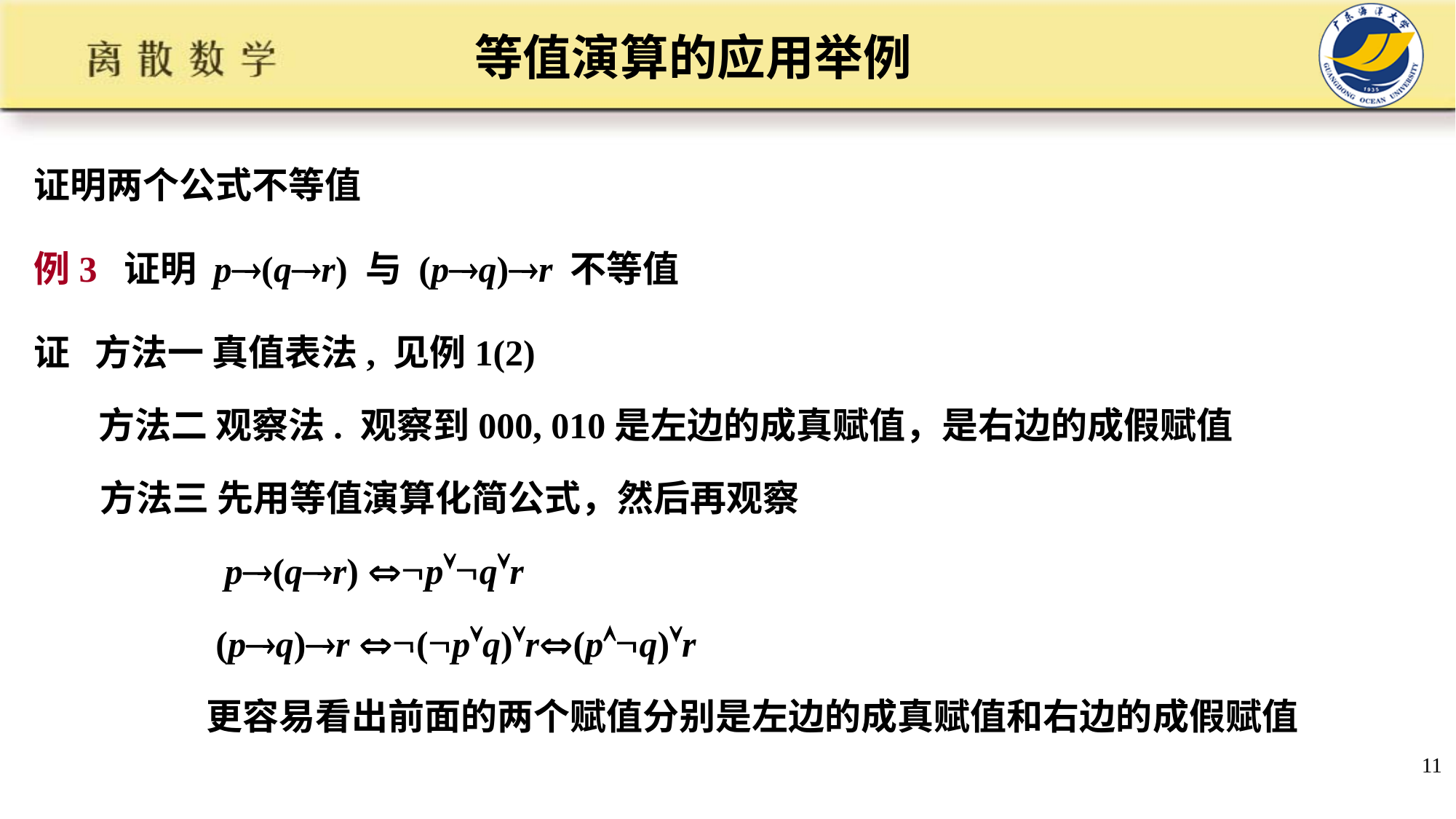

# 等值演算的应用举例
证明两个公式不等值
例3  证明 p→(q→r) 与 (p→q)→r 不等值
证   方法一 真值表法, 见例1(2)
方法二 观察法. 观察到000, 010是左边的成真赋值，是右边的成假赋值
       方法三 先用等值演算化简公式，然后再观察
                     p→(q→r) ⇔¬p∨¬q∨r
                    (p→q)→r ⇔¬(¬p∨q)∨r⇔(p∧¬q)∨r
                    更容易看出前面的两个赋值分别是左边的成真赋值和右边的成假赋值
11